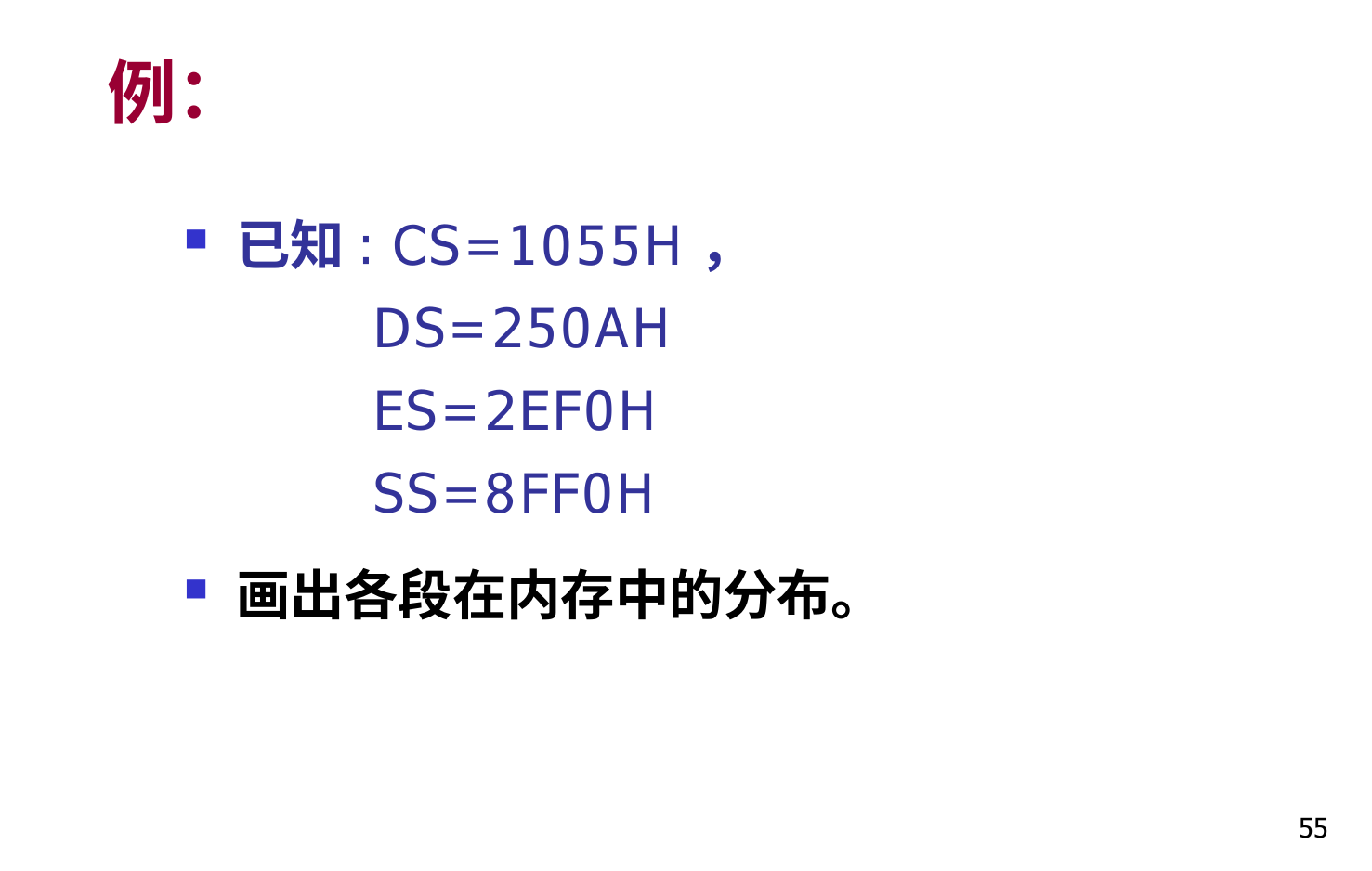

# 例：
已知: CS=1055H，
            DS=250AH
            ES=2EF0H
            SS=8FF0H
画出各段在内存中的分布。
55